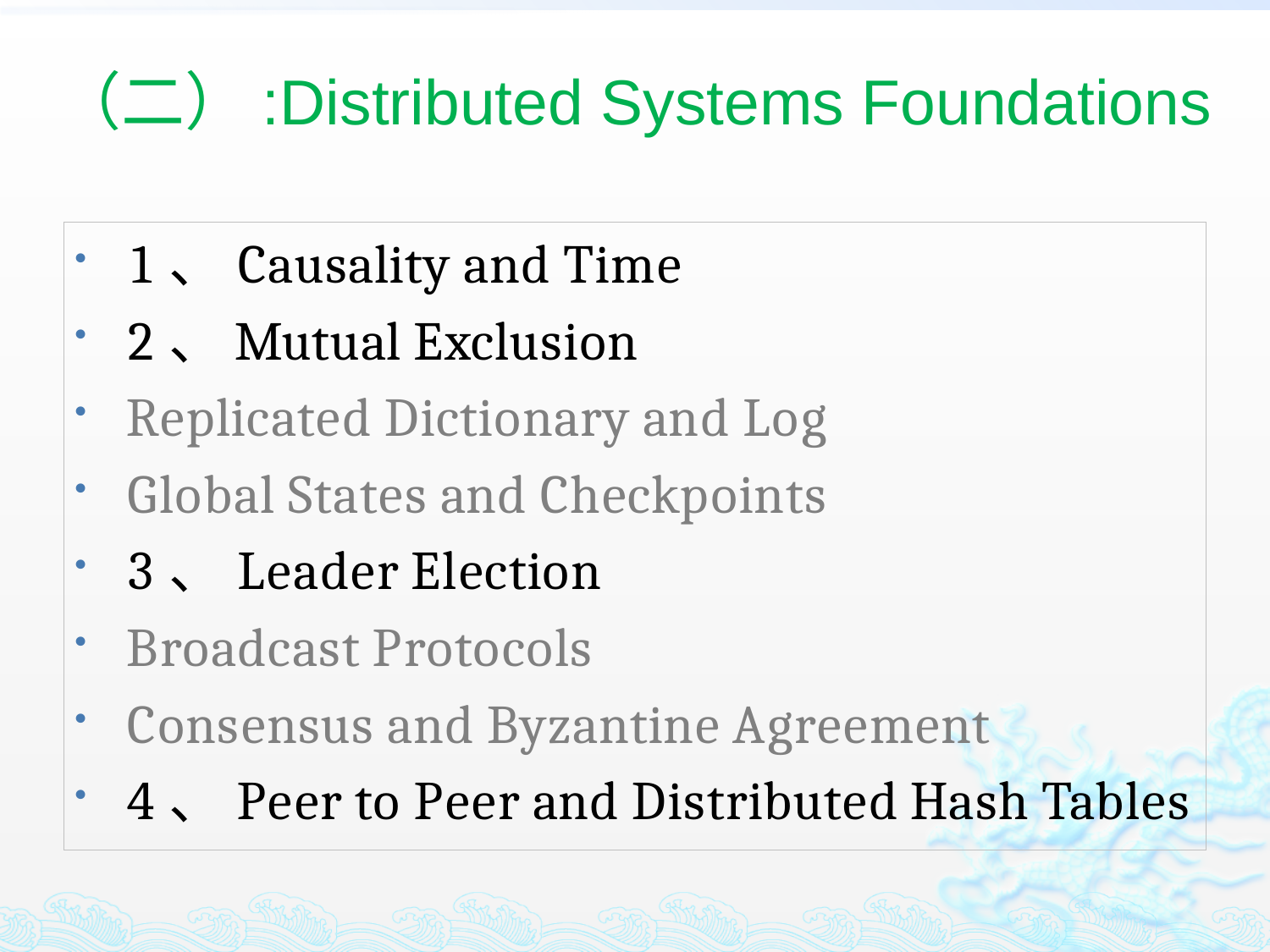

# （二）:Distributed Systems Foundations
1、Causality and Time
2、Mutual Exclusion
Replicated Dictionary and Log
Global States and Checkpoints
3、Leader Election
Broadcast Protocols
Consensus and Byzantine Agreement
4、Peer to Peer and Distributed Hash Tables